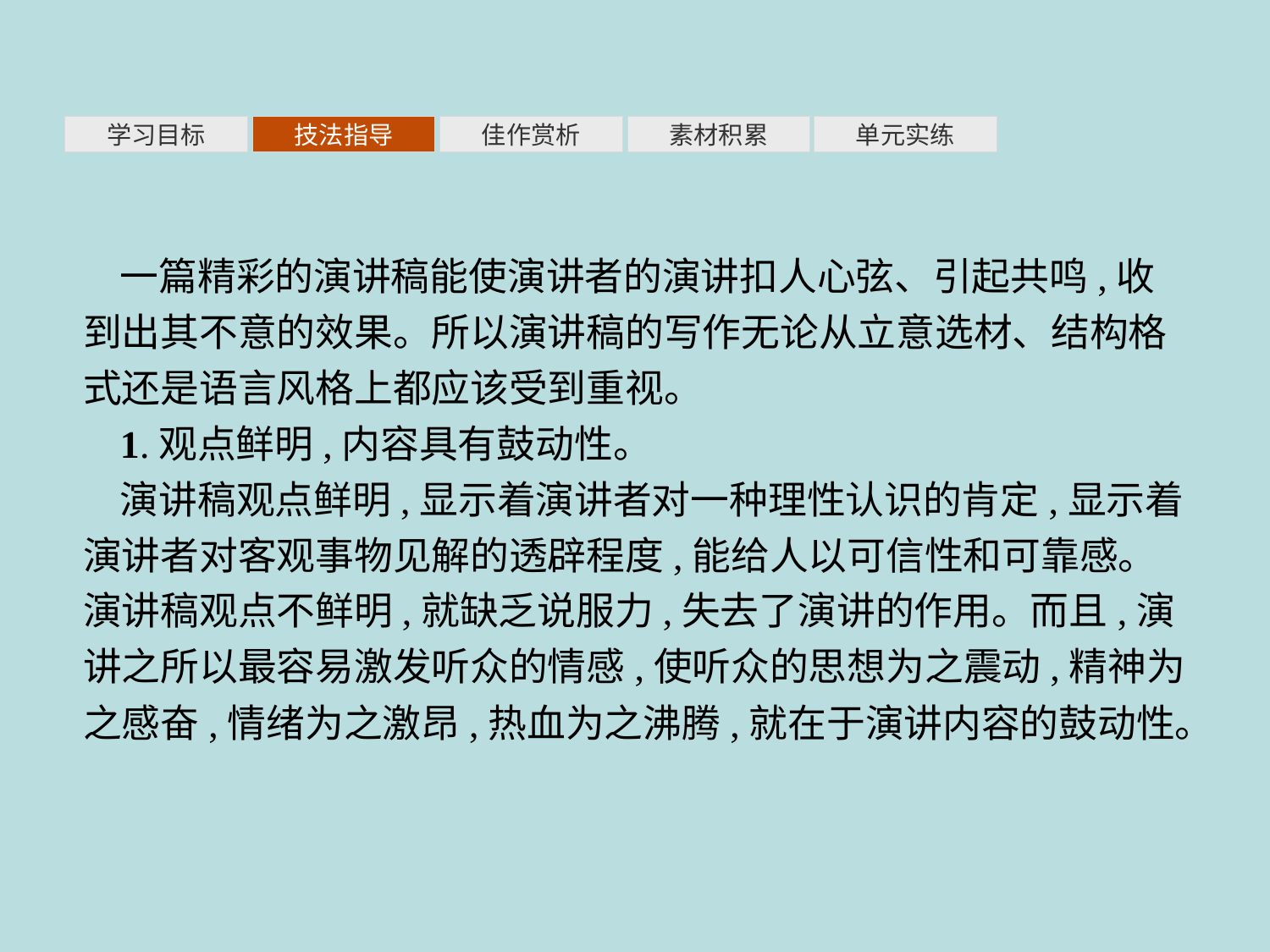

素材积累
学习目标
技法指导
佳作赏析
单元实练
一篇精彩的演讲稿能使演讲者的演讲扣人心弦、引起共鸣,收到出其不意的效果。所以演讲稿的写作无论从立意选材、结构格式还是语言风格上都应该受到重视。
1.观点鲜明,内容具有鼓动性。
演讲稿观点鲜明,显示着演讲者对一种理性认识的肯定,显示着演讲者对客观事物见解的透辟程度,能给人以可信性和可靠感。演讲稿观点不鲜明,就缺乏说服力,失去了演讲的作用。而且,演讲之所以最容易激发听众的情感,使听众的思想为之震动,精神为之感奋,情绪为之激昂,热血为之沸腾,就在于演讲内容的鼓动性。